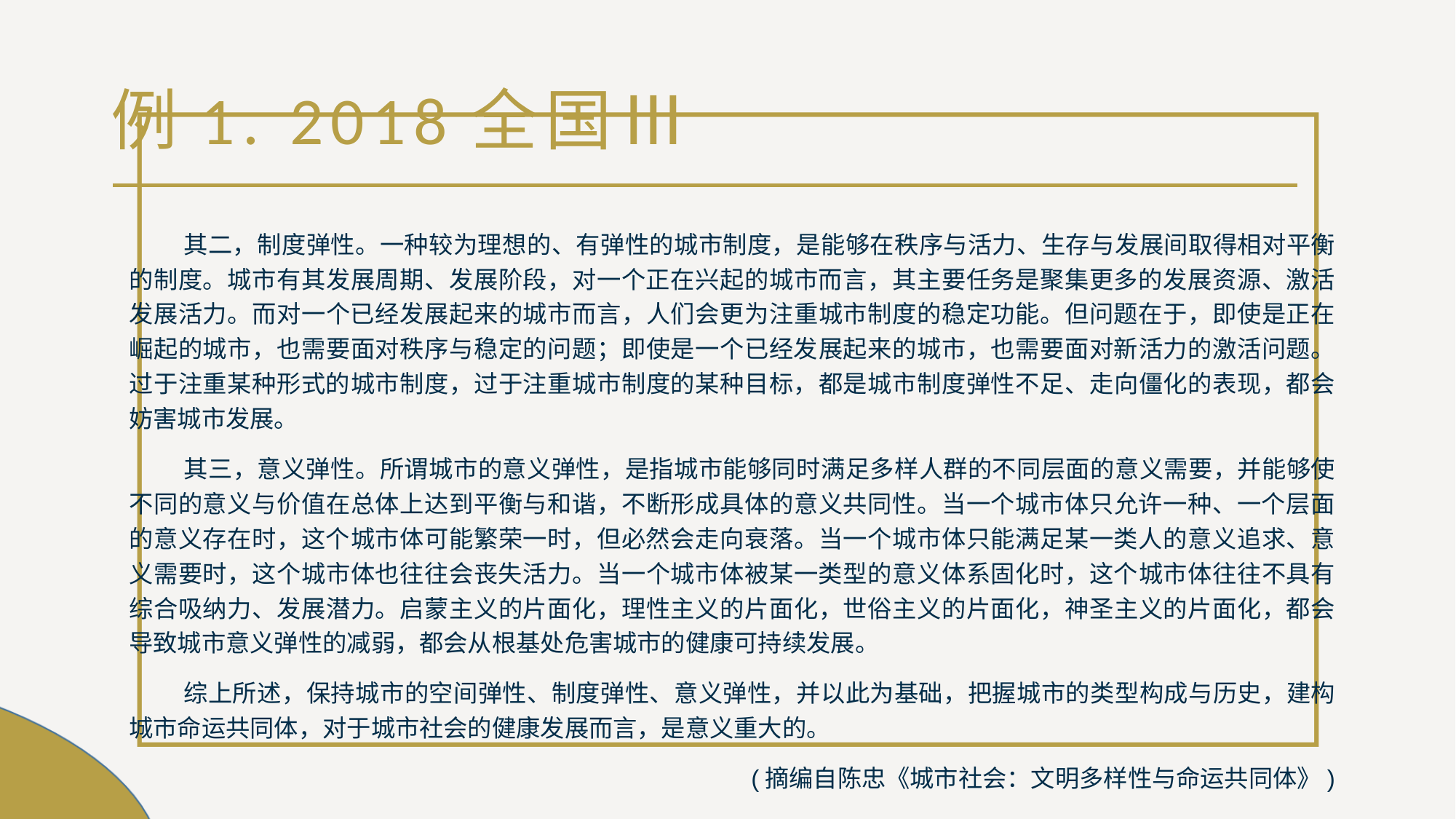

# 例1. 2018全国Ⅲ
其二，制度弹性。一种较为理想的、有弹性的城市制度，是能够在秩序与活力、生存与发展间取得相对平衡的制度。城市有其发展周期、发展阶段，对一个正在兴起的城市而言，其主要任务是聚集更多的发展资源、激活发展活力。而对一个已经发展起来的城市而言，人们会更为注重城市制度的稳定功能。但问题在于，即使是正在崛起的城市，也需要面对秩序与稳定的问题；即使是一个已经发展起来的城市，也需要面对新活力的激活问题。过于注重某种形式的城市制度，过于注重城市制度的某种目标，都是城市制度弹性不足、走向僵化的表现，都会妨害城市发展。
其三，意义弹性。所谓城市的意义弹性，是指城市能够同时满足多样人群的不同层面的意义需要，并能够使不同的意义与价值在总体上达到平衡与和谐，不断形成具体的意义共同性。当一个城市体只允许一种、一个层面的意义存在时，这个城市体可能繁荣一时，但必然会走向衰落。当一个城市体只能满足某一类人的意义追求、意义需要时，这个城市体也往往会丧失活力。当一个城市体被某一类型的意义体系固化时，这个城市体往往不具有综合吸纳力、发展潜力。启蒙主义的片面化，理性主义的片面化，世俗主义的片面化，神圣主义的片面化，都会导致城市意义弹性的减弱，都会从根基处危害城市的健康可持续发展。
综上所述，保持城市的空间弹性、制度弹性、意义弹性，并以此为基础，把握城市的类型构成与历史，建构城市命运共同体，对于城市社会的健康发展而言，是意义重大的。
(摘编自陈忠《城市社会：文明多样性与命运共同体》)